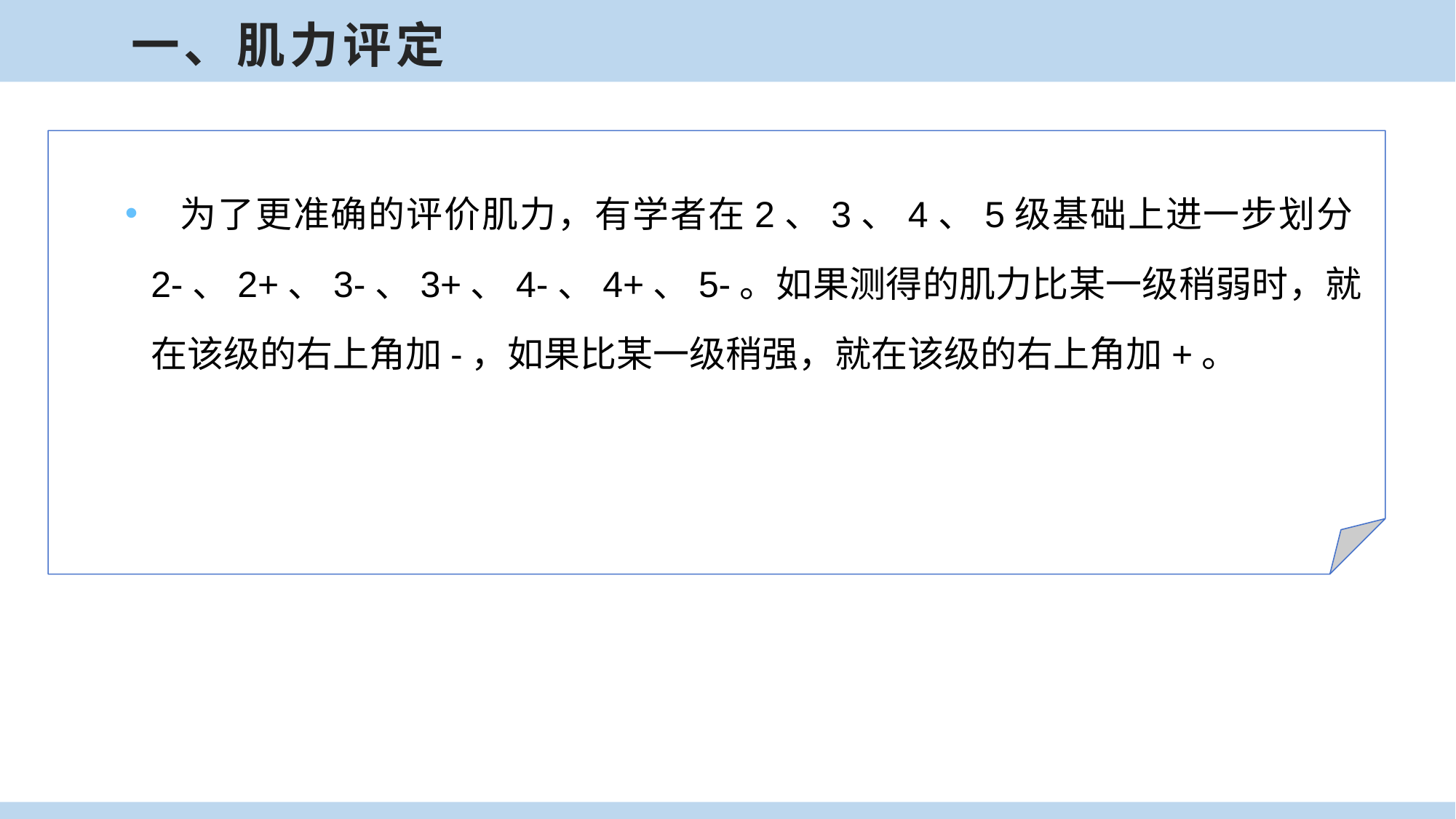

一、肌力评定

  为了更准确的评价肌力，有学者在2、3、4、5级基础上进一步划分2-、2+、3-、3+、4-、4+、5-。如果测得的肌力比某一级稍弱时，就在该级的右上角加-，如果比某一级稍强，就在该级的右上角加+。